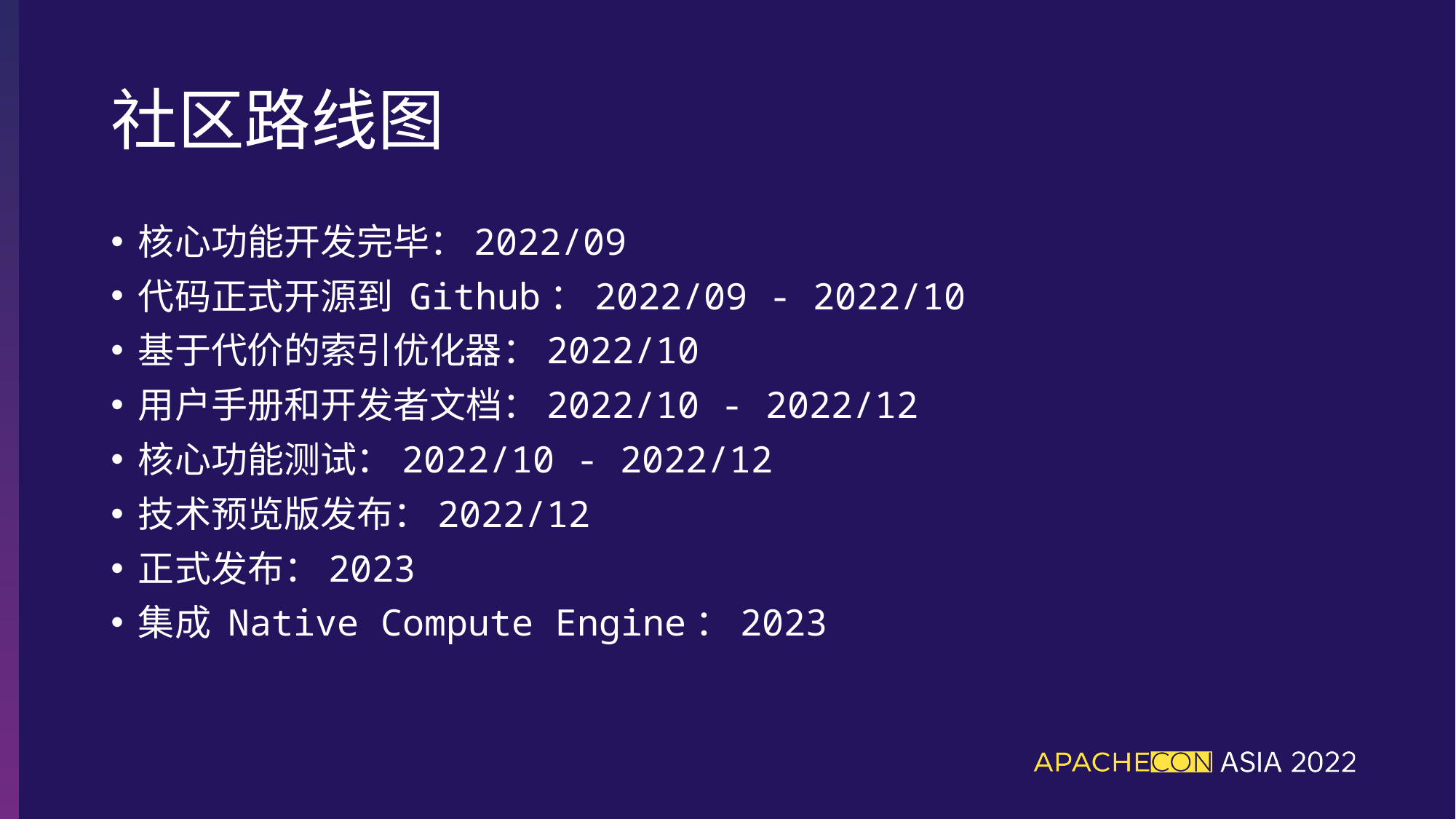

# 社区路线图
核心功能开发完毕：2022/09
代码正式开源到 Github：2022/09 - 2022/10
基于代价的索引优化器：2022/10
用户手册和开发者文档：2022/10 - 2022/12
核心功能测试：2022/10 - 2022/12
技术预览版发布：2022/12
正式发布：2023
集成 Native Compute Engine：2023